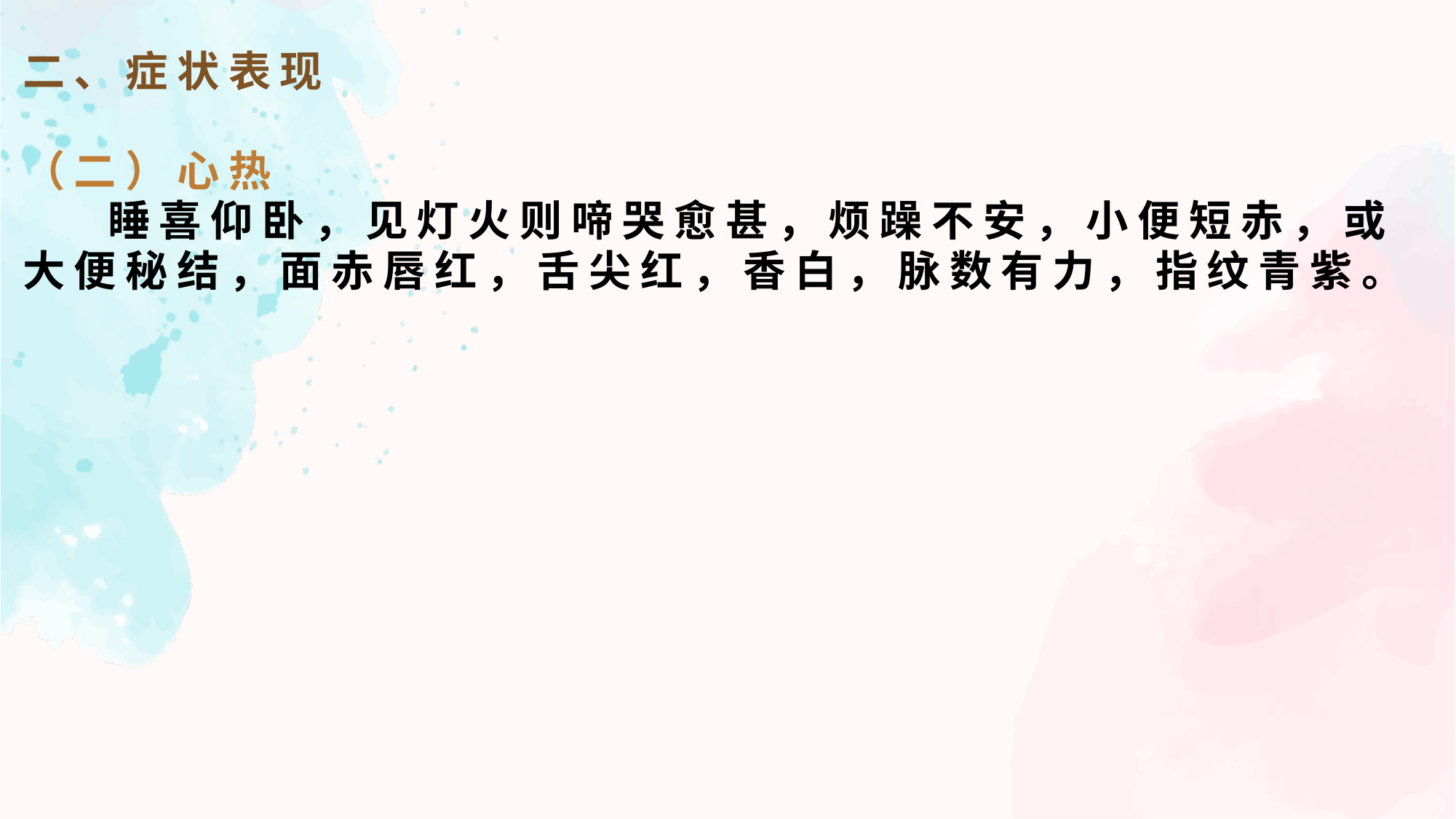

二、症状表现

（二）心热
    睡喜仰卧，见灯火则啼哭愈甚，烦躁不安，小便短赤，或大便秘结，面赤唇红，舌尖红，香白，脉数有力，指纹青紫。